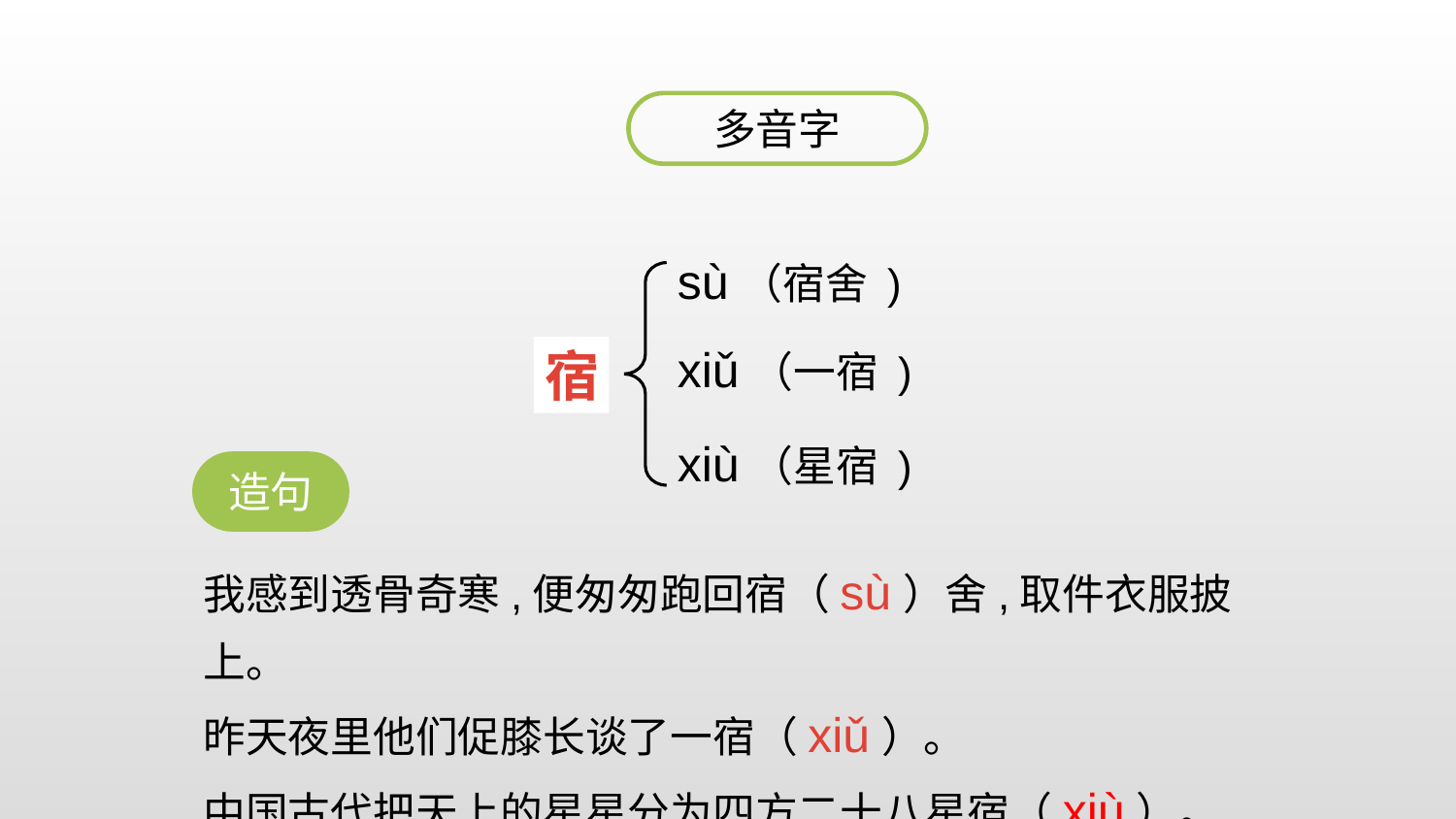

多音字
sù（宿舍 )

xiǔ（一宿 )
宿
xiù（星宿 )
造句
我感到透骨奇寒,便匆匆跑回宿（sù）舍,取件衣服披上。
昨天夜里他们促膝长谈了一宿（xiǔ）。
中国古代把天上的星星分为四方二十八星宿（xiù）。